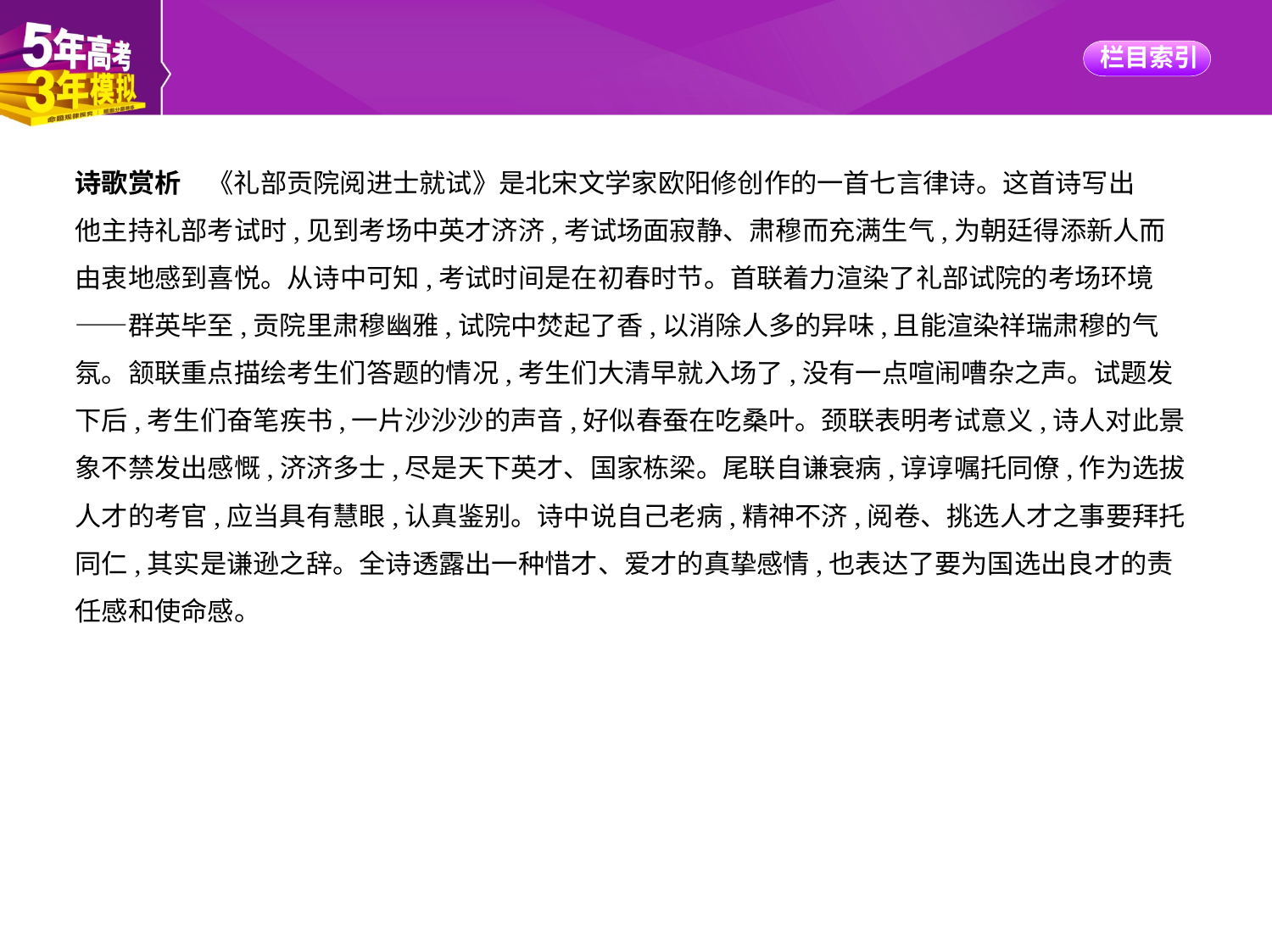

诗歌赏析　《礼部贡院阅进士就试》是北宋文学家欧阳修创作的一首七言律诗。这首诗写出
他主持礼部考试时,见到考场中英才济济,考试场面寂静、肃穆而充满生气,为朝廷得添新人而
由衷地感到喜悦。从诗中可知,考试时间是在初春时节。首联着力渲染了礼部试院的考场环境
——群英毕至,贡院里肃穆幽雅,试院中焚起了香,以消除人多的异味,且能渲染祥瑞肃穆的气
氛。颔联重点描绘考生们答题的情况,考生们大清早就入场了,没有一点喧闹嘈杂之声。试题发
下后,考生们奋笔疾书,一片沙沙沙的声音,好似春蚕在吃桑叶。颈联表明考试意义,诗人对此景
象不禁发出感慨,济济多士,尽是天下英才、国家栋梁。尾联自谦衰病,谆谆嘱托同僚,作为选拔
人才的考官,应当具有慧眼,认真鉴别。诗中说自己老病,精神不济,阅卷、挑选人才之事要拜托
同仁,其实是谦逊之辞。全诗透露出一种惜才、爱才的真挚感情,也表达了要为国选出良才的责
任感和使命感。